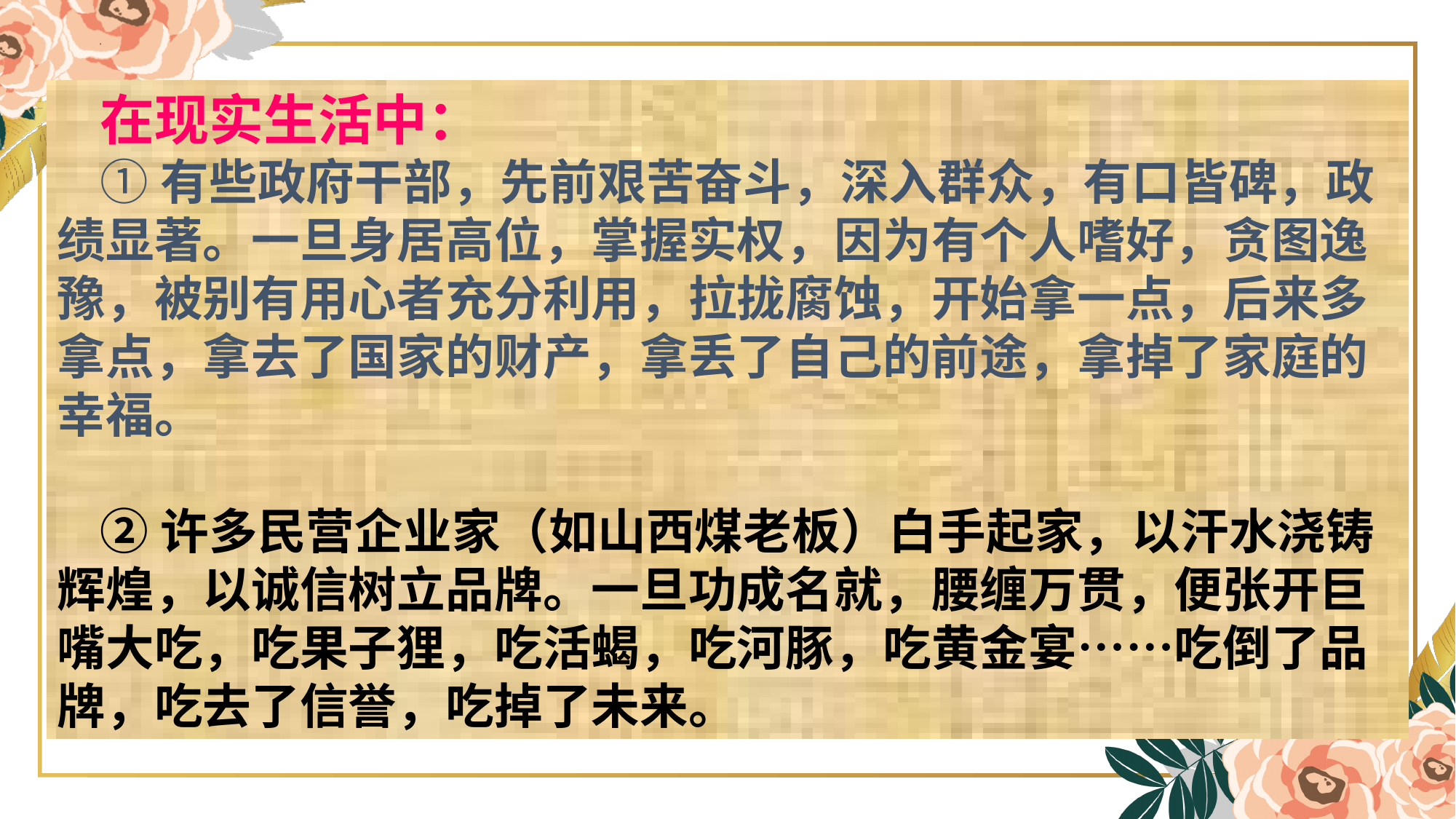

在现实生活中：
①有些政府干部，先前艰苦奋斗，深入群众，有口皆碑，政绩显著。一旦身居高位，掌握实权，因为有个人嗜好，贪图逸豫，被别有用心者充分利用，拉拢腐蚀，开始拿一点，后来多拿点，拿去了国家的财产，拿丢了自己的前途，拿掉了家庭的幸福。

②许多民营企业家（如山西煤老板）白手起家，以汗水浇铸辉煌，以诚信树立品牌。一旦功成名就，腰缠万贯，便张开巨嘴大吃，吃果子狸，吃活蝎，吃河豚，吃黄金宴……吃倒了品牌，吃去了信誉，吃掉了未来。